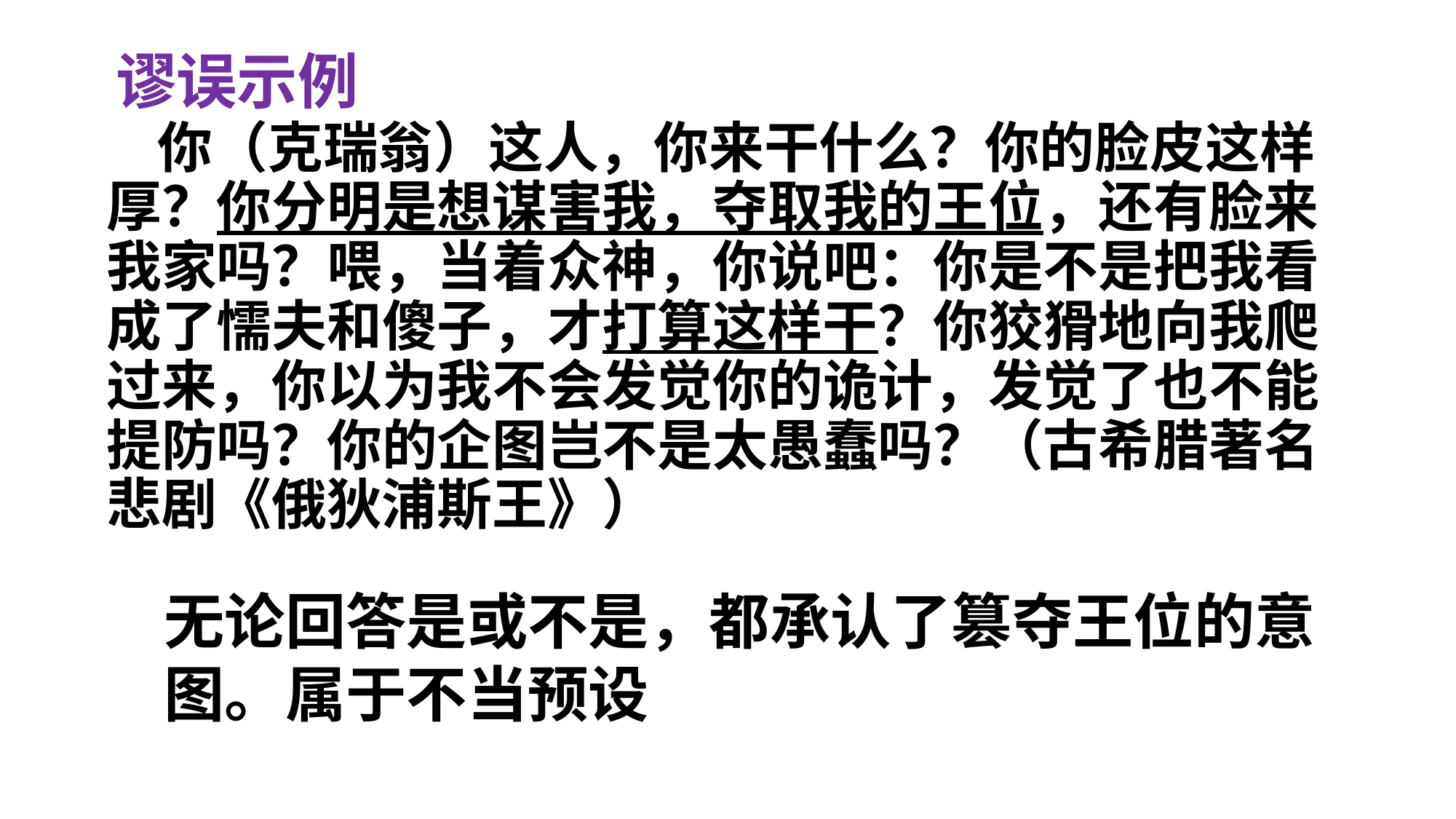

谬误示例
    你（克瑞翁）这人，你来干什么？你的脸皮这样厚？你分明是想谋害我，夺取我的王位，还有脸来我家吗？喂，当着众神，你说吧：你是不是把我看成了懦夫和傻子，才打算这样干？你狡猾地向我爬过来，你以为我不会发觉你的诡计，发觉了也不能提防吗？你的企图岂不是太愚蠢吗？（古希腊著名悲剧《俄狄浦斯王》）
无论回答是或不是，都承认了篡夺王位的意图。属于不当预设